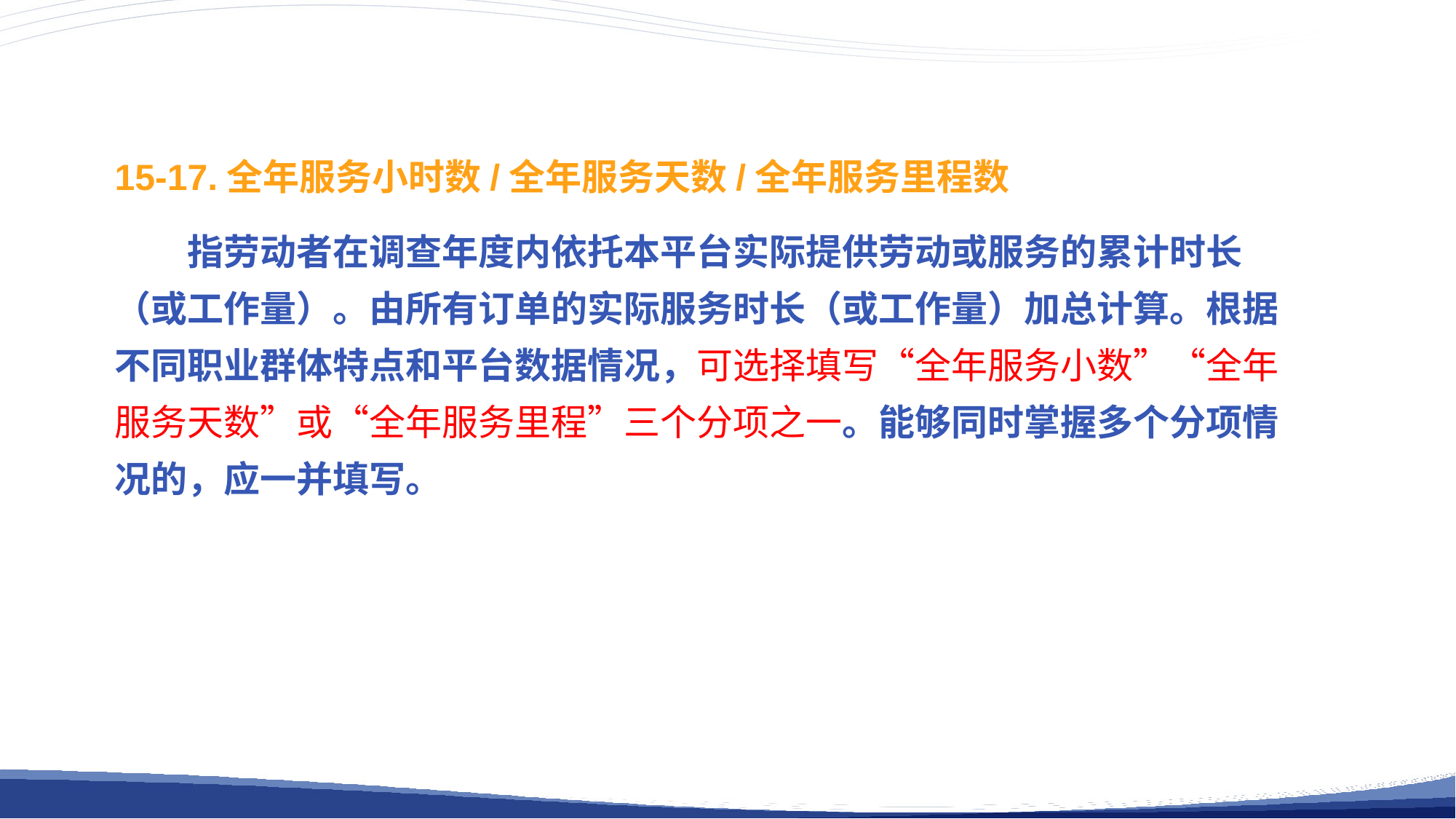

15-17.全年服务小时数/全年服务天数/全年服务里程数
指劳动者在调查年度内依托本平台实际提供劳动或服务的累计时长（或工作量）。由所有订单的实际服务时长（或工作量）加总计算。根据不同职业群体特点和平台数据情况，可选择填写“全年服务小数”“全年服务天数”或“全年服务里程”三个分项之一。能够同时掌握多个分项情况的，应一并填写。